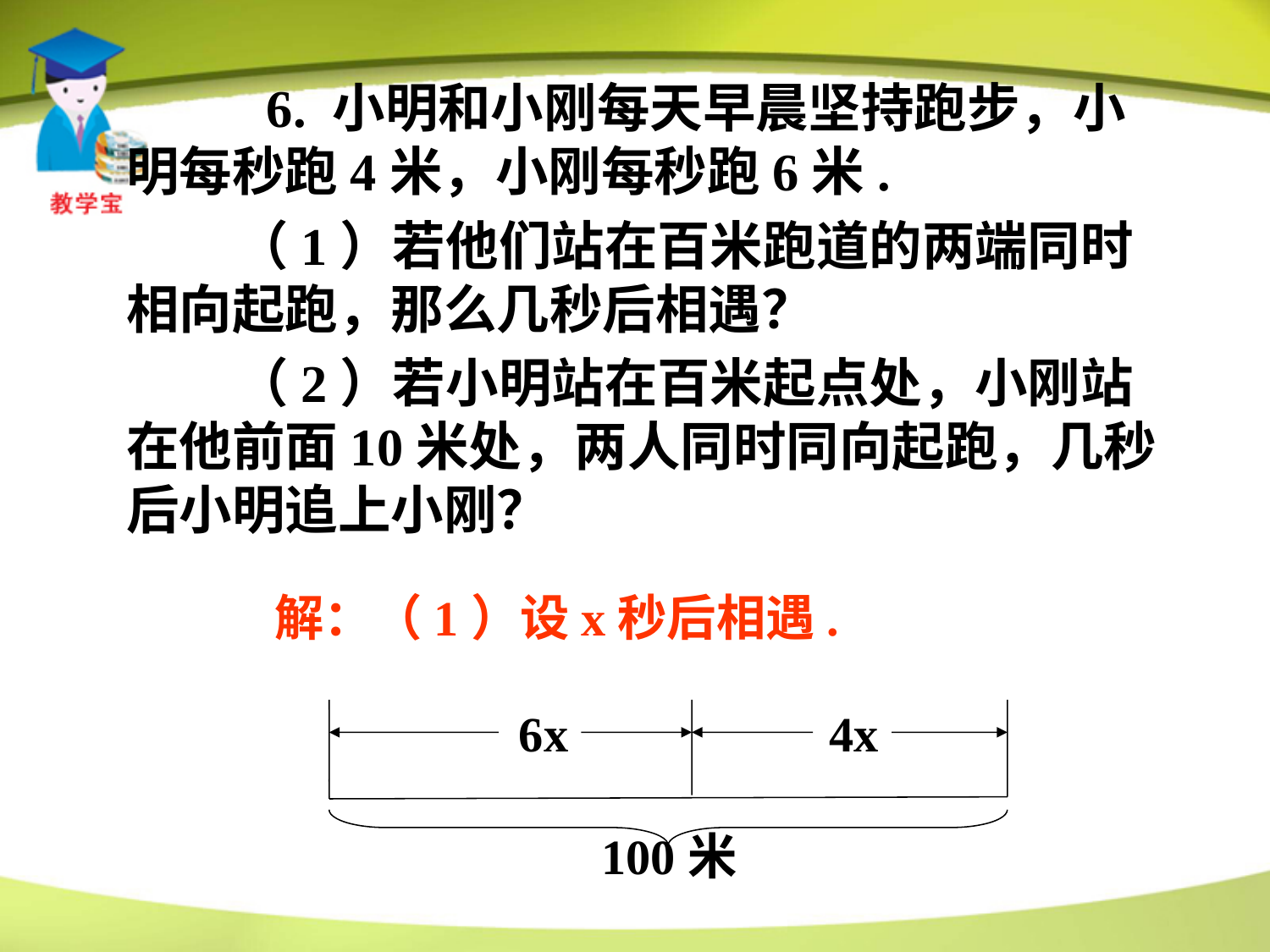

6. 小明和小刚每天早晨坚持跑步，小明每秒跑4米，小刚每秒跑6米.
        （1）若他们站在百米跑道的两端同时相向起跑，那么几秒后相遇？
        （2）若小明站在百米起点处，小刚站在他前面10米处，两人同时同向起跑，几秒后小明追上小刚？
解：（1）设x秒后相遇.

6x
4x

100米